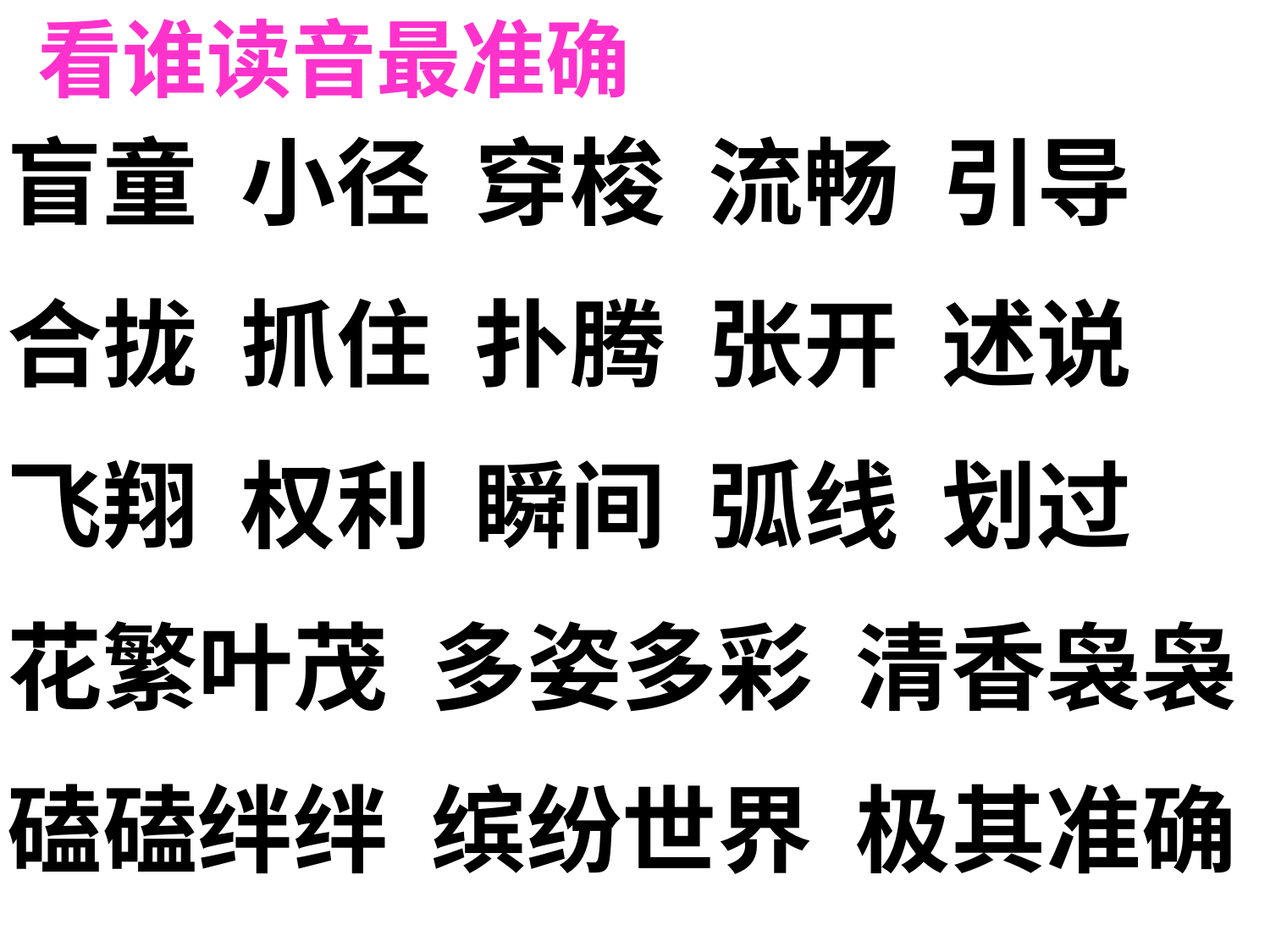

看谁读音最准确
盲童  小径  穿梭  流畅  引导
合拢  抓住  扑腾  张开  述说
飞翔  权利  瞬间  弧线  划过
花繁叶茂  多姿多彩  清香袅袅
磕磕绊绊  缤纷世界  极其准确